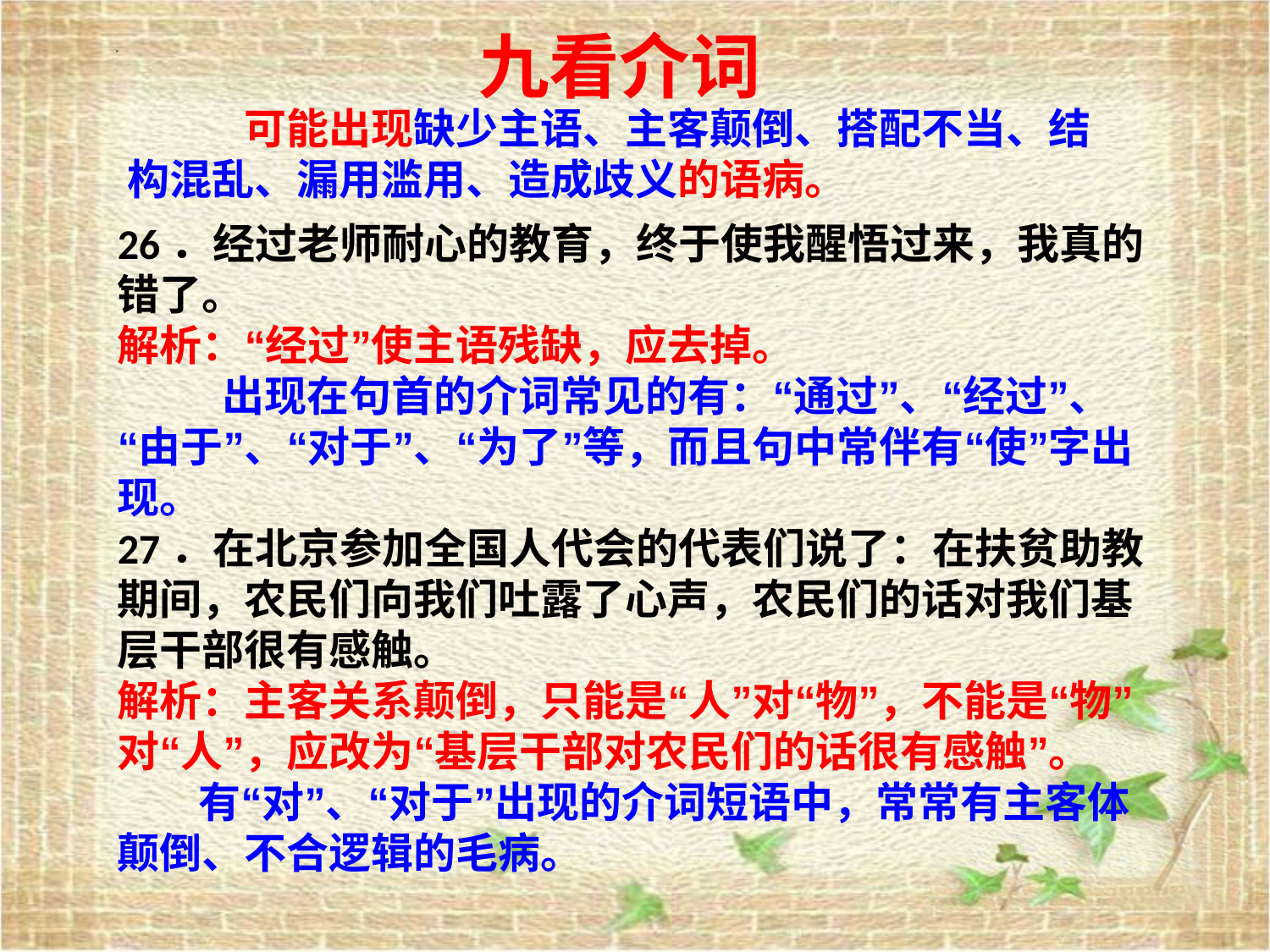

九看介词
         可能出现缺少主语、主客颠倒、搭配不当、结构混乱、漏用滥用、造成歧义的语病。
26．经过老师耐心的教育，终于使我醒悟过来，我真的错了。
解析：“经过”使主语残缺，应去掉。
        出现在句首的介词常见的有：“通过”、“经过”、“由于”、“对于”、“为了”等，而且句中常伴有“使”字出现。
27．在北京参加全国人代会的代表们说了：在扶贫助教期间，农民们向我们吐露了心声，农民们的话对我们基层干部很有感触。
解析：主客关系颠倒，只能是“人”对“物”，不能是“物”对“人”，应改为“基层干部对农民们的话很有感触”。
      有“对”、“对于”出现的介词短语中，常常有主客体颠倒、不合逻辑的毛病。